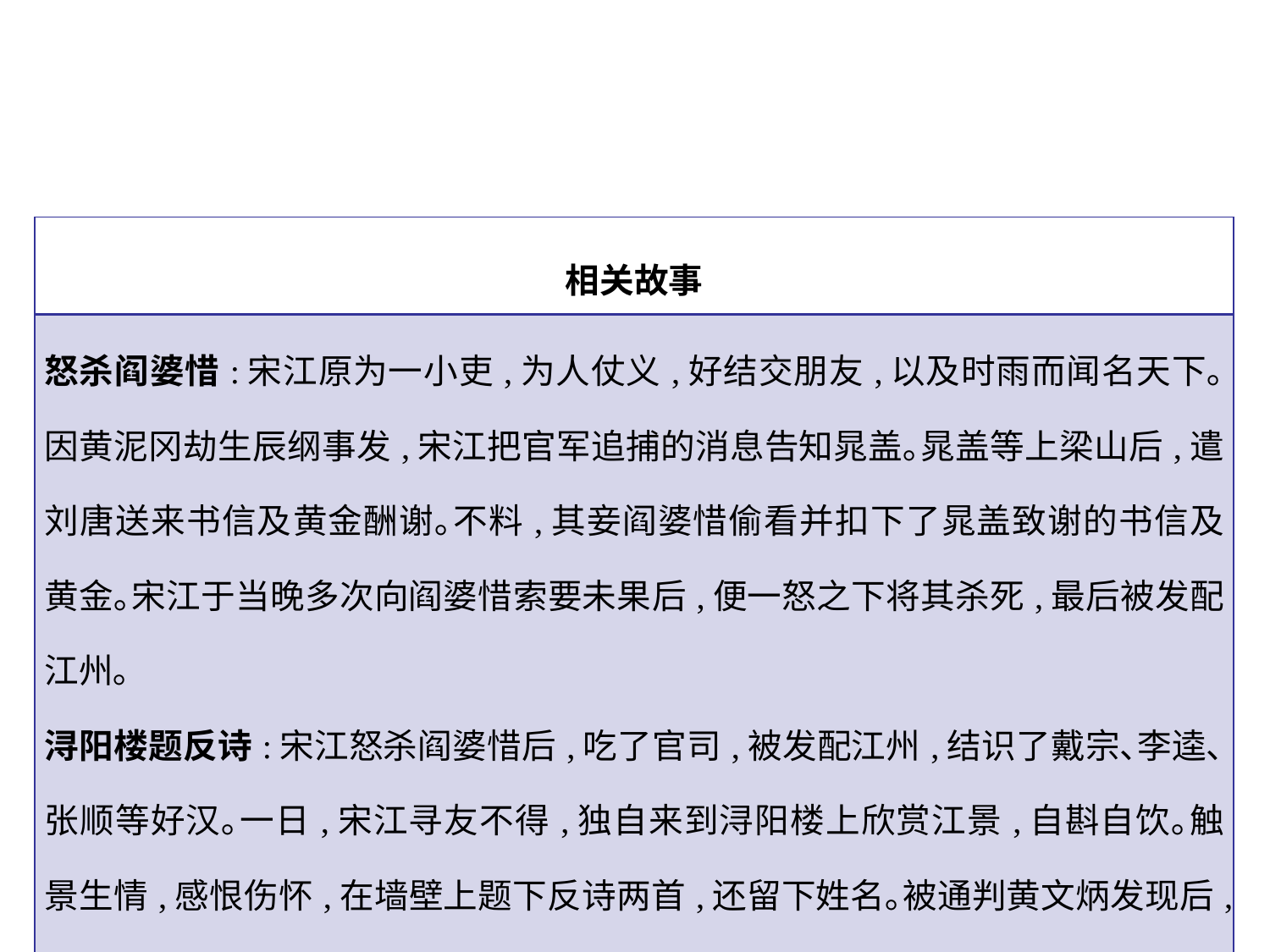

| 相关故事 |
| --- |
| 怒杀阎婆惜:宋江原为一小吏,为人仗义,好结交朋友,以及时雨而闻名天下｡因黄泥冈劫生辰纲事发,宋江把官军追捕的消息告知晁盖｡晁盖等上梁山后,遣刘唐送来书信及黄金酬谢｡不料,其妾阎婆惜偷看并扣下了晁盖致谢的书信及黄金｡宋江于当晚多次向阎婆惜索要未果后,便一怒之下将其杀死,最后被发配江州｡ 浔阳楼题反诗:宋江怒杀阎婆惜后,吃了官司,被发配江州,结识了戴宗､李逵､张顺等好汉｡一日,宋江寻友不得,独自来到浔阳楼上欣赏江景,自斟自饮｡触景生情,感恨伤怀,在墙壁上题下反诗两首,还留下姓名｡被通判黄文炳发现后,告到蔡九知府处｡蔡九知府下令捉拿宋江,宋江装疯未遂,被下到死囚牢中｡ |